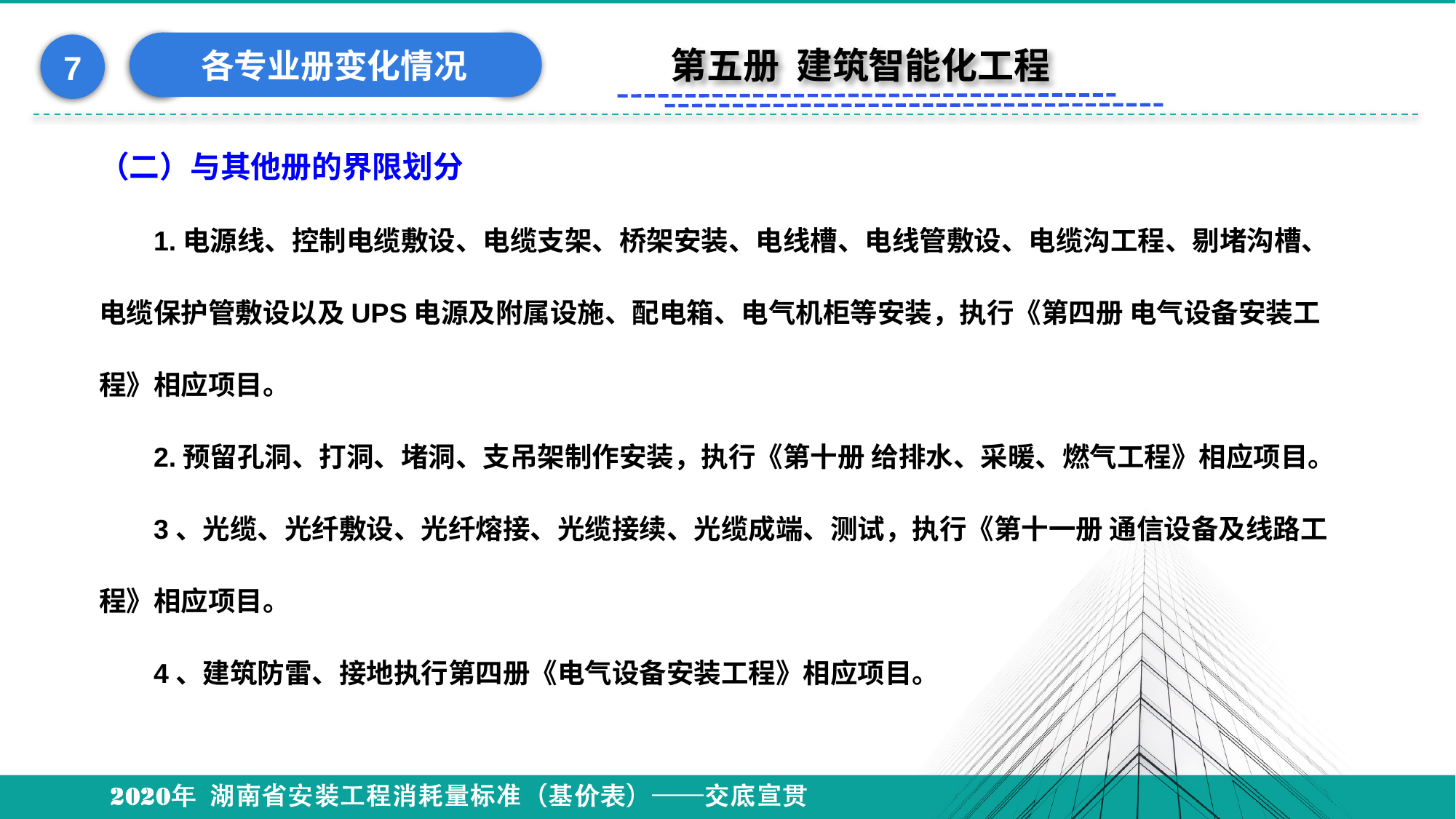

各专业册变化情况

7
第五册  建筑智能化工程
（二）与其他册的界限划分
1.电源线、控制电缆敷设、电缆支架、桥架安装、电线槽、电线管敷设、电缆沟工程、剔堵沟槽、电缆保护管敷设以及UPS电源及附属设施、配电箱、电气机柜等安装，执行《第四册 电气设备安装工程》相应项目。
2.预留孔洞、打洞、堵洞、支吊架制作安装，执行《第十册 给排水、采暖、燃气工程》相应项目。
3、光缆、光纤敷设、光纤熔接、光缆接续、光缆成端、测试，执行《第十一册 通信设备及线路工程》相应项目。
4、建筑防雷、接地执行第四册《电气设备安装工程》相应项目。